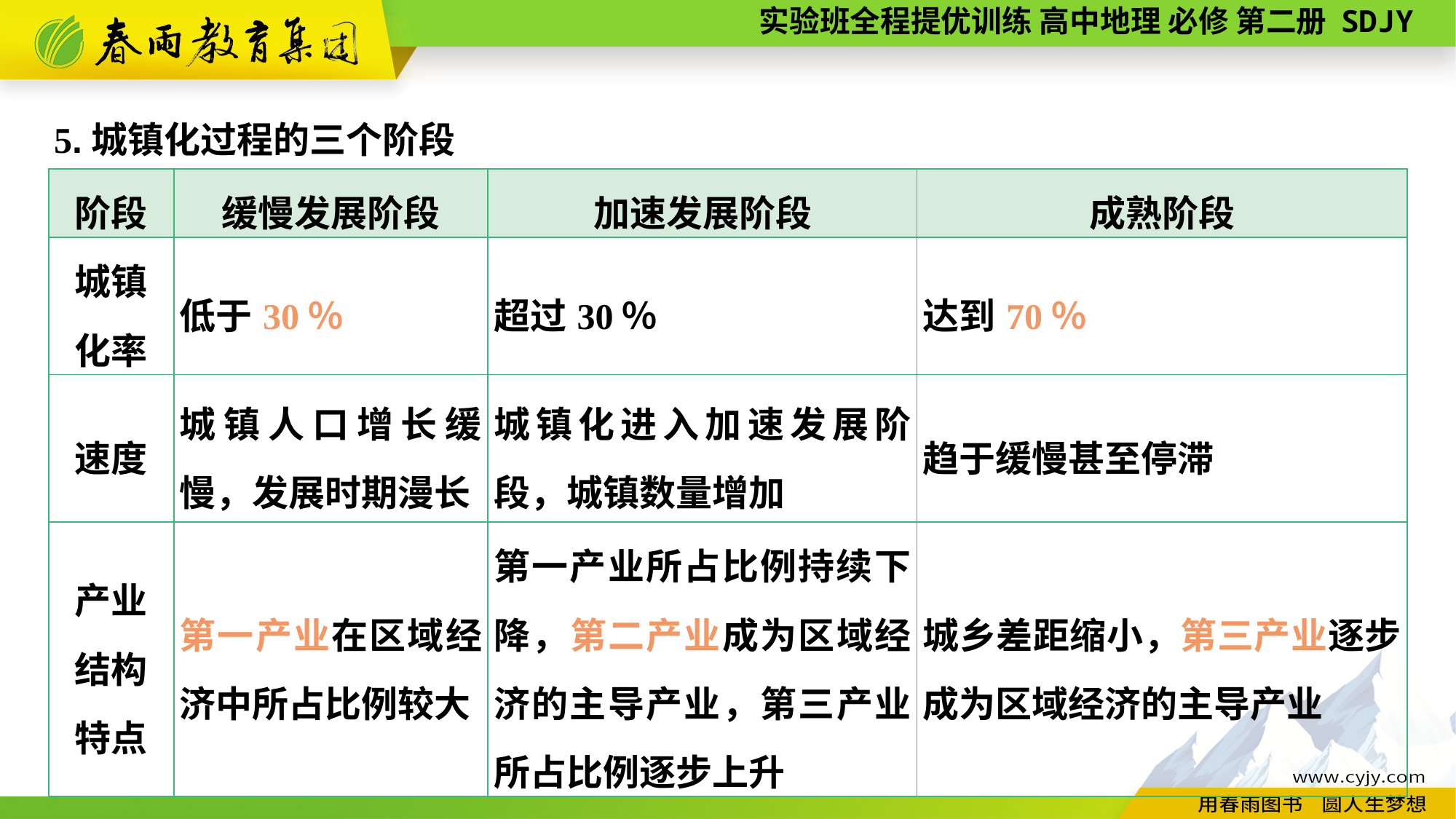

5.城镇化过程的三个阶段
| 阶段 | 缓慢发展阶段 | 加速发展阶段 | 成熟阶段 |
| --- | --- | --- | --- |
| 城镇 化率 | 低于30％ | 超过30％ | 达到70％ |
| 速度 | 城镇人口增长缓慢，发展时期漫长 | 城镇化进入加速发展阶段，城镇数量增加 | 趋于缓慢甚至停滞 |
| 产业 结构 特点 | 第一产业在区域经济中所占比例较大 | 第一产业所占比例持续下降，第二产业成为区域经济的主导产业，第三产业所占比例逐步上升 | 城乡差距缩小，第三产业逐步成为区域经济的主导产业 |